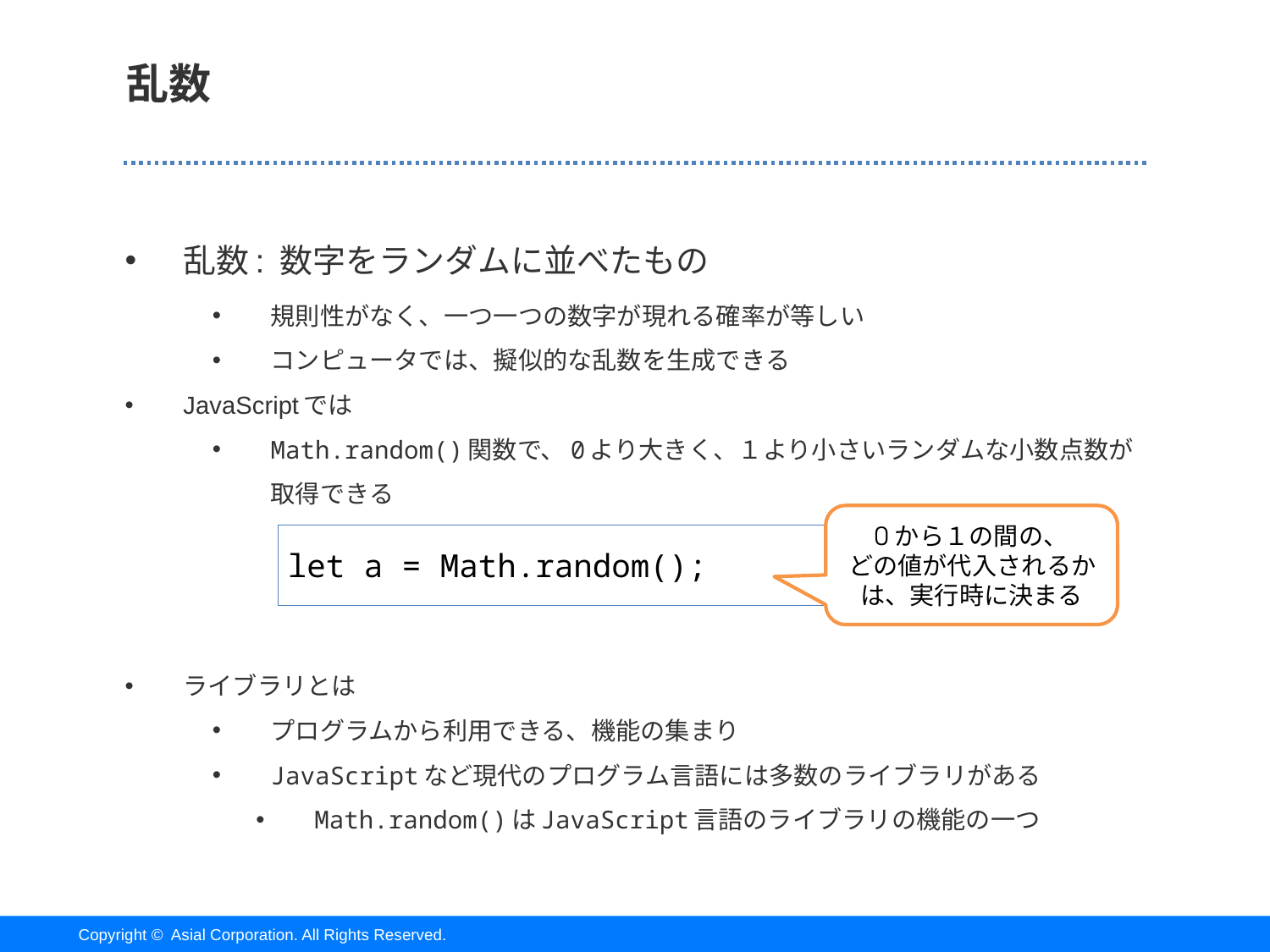

# 乱数
乱数: 数字をランダムに並べたもの
規則性がなく、一つ一つの数字が現れる確率が等しい
コンピュータでは、擬似的な乱数を生成できる
JavaScriptでは
Math.random()関数で、0より大きく、１より小さいランダムな小数点数が取得できる

ライブラリとは
プログラムから利用できる、機能の集まり
JavaScriptなど現代のプログラム言語には多数のライブラリがある
Math.random()はJavaScript言語のライブラリの機能の一つ

0から１の間の、
どの値が代入されるかは、実行時に決まる
let a = Math.random();